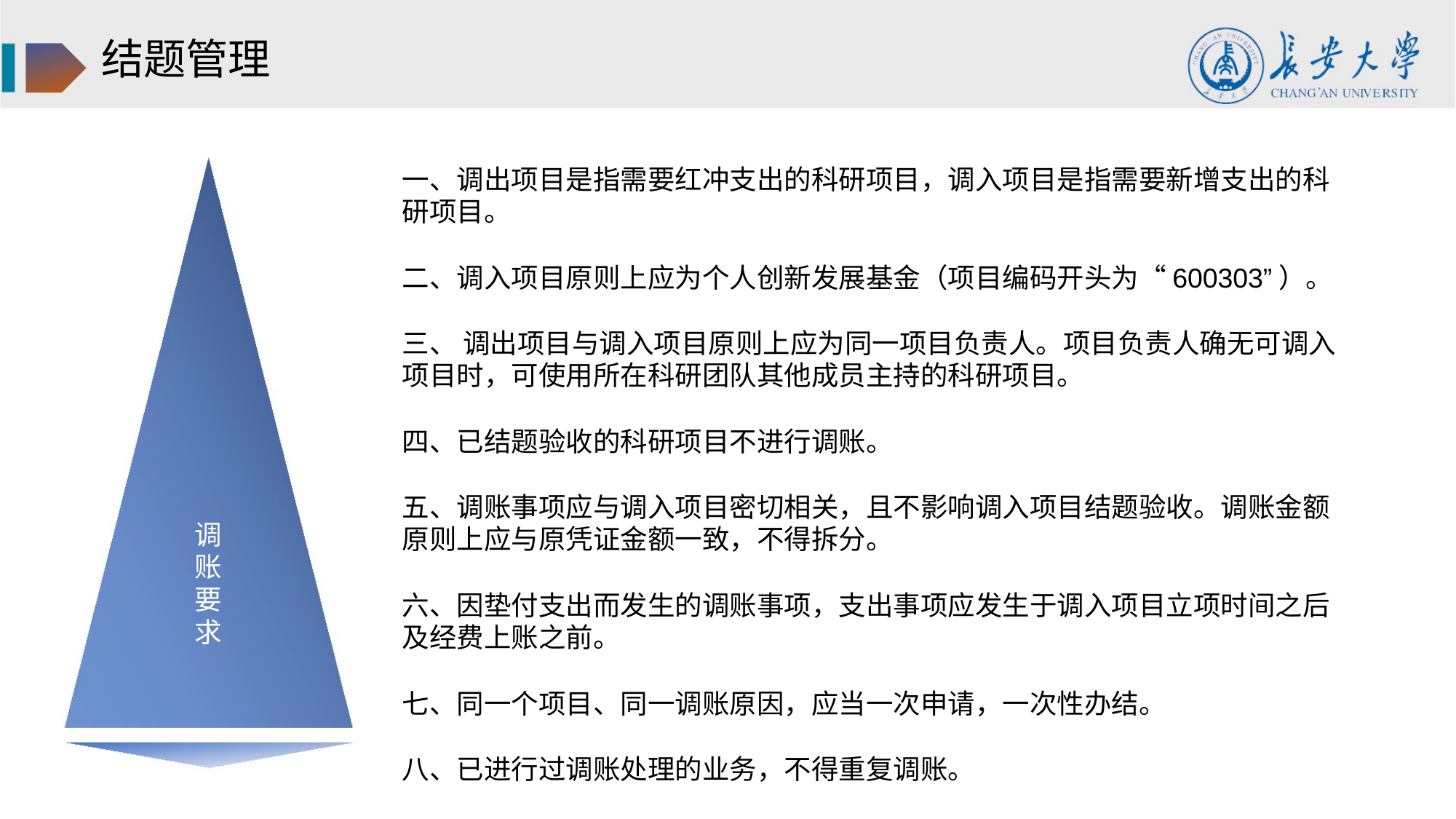

结题管理
一、调出项目是指需要红冲支出的科研项目，调入项目是指需要新增支出的科
研项目。
二、调入项目原则上应为个人创新发展基金（项目编码开头为“600303”）。
三、 调出项目与调入项目原则上应为同一项目负责人。项目负责人确无可调入
项目时，可使用所在科研团队其他成员主持的科研项目。
四、已结题验收的科研项目不进行调账。
五、调账事项应与调入项目密切相关，且不影响调入项目结题验收。调账金额
原则上应与原凭证金额一致，不得拆分。
调
账
要
求
六、因垫付支出而发生的调账事项，支出事项应发生于调入项目立项时间之后
及经费上账之前。
七、同一个项目、同一调账原因，应当一次申请，一次性办结。
八、已进行过调账处理的业务，不得重复调账。